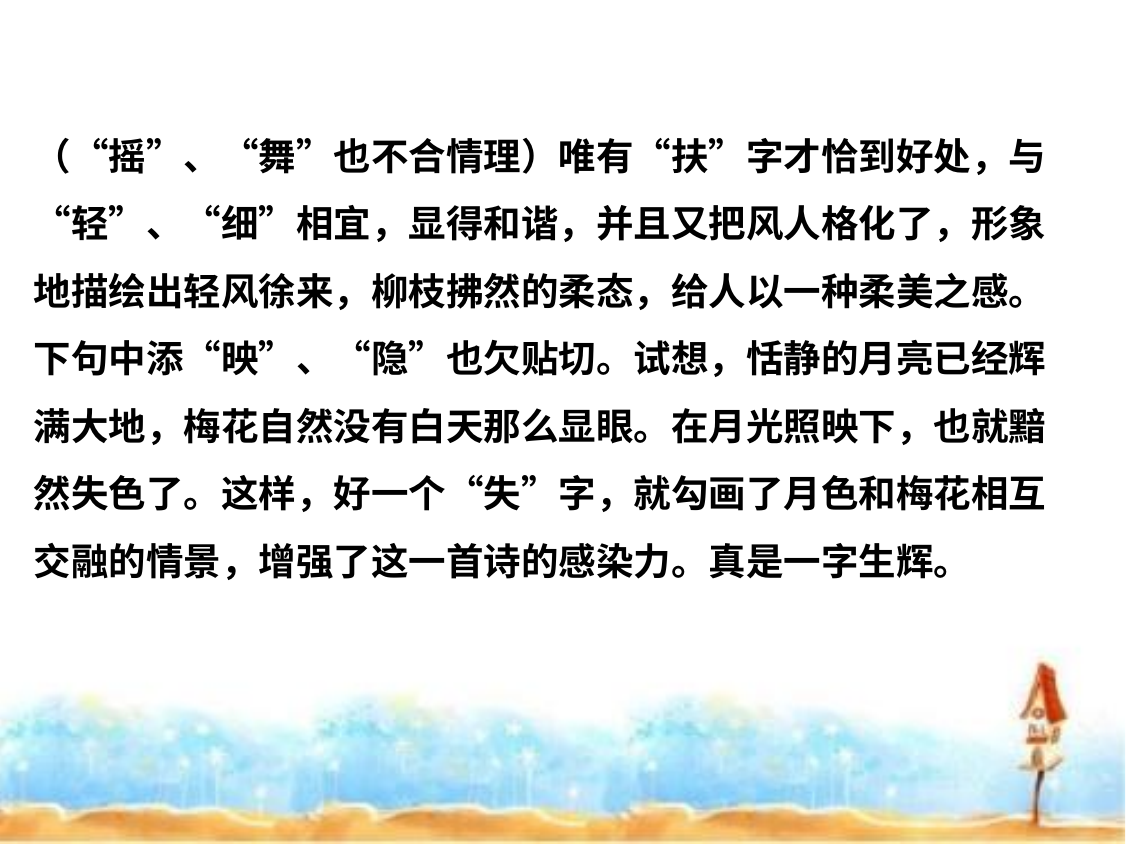

（“摇”、“舞”也不合情理）唯有“扶”字才恰到好处，与“轻”、“细”相宜，显得和谐，并且又把风人格化了，形象地描绘出轻风徐来，柳枝拂然的柔态，给人以一种柔美之感。下句中添“映”、“隐”也欠贴切。试想，恬静的月亮已经辉满大地，梅花自然没有白天那么显眼。在月光照映下，也就黯然失色了。这样，好一个“失”字，就勾画了月色和梅花相互交融的情景，增强了这一首诗的感染力。真是一字生辉。